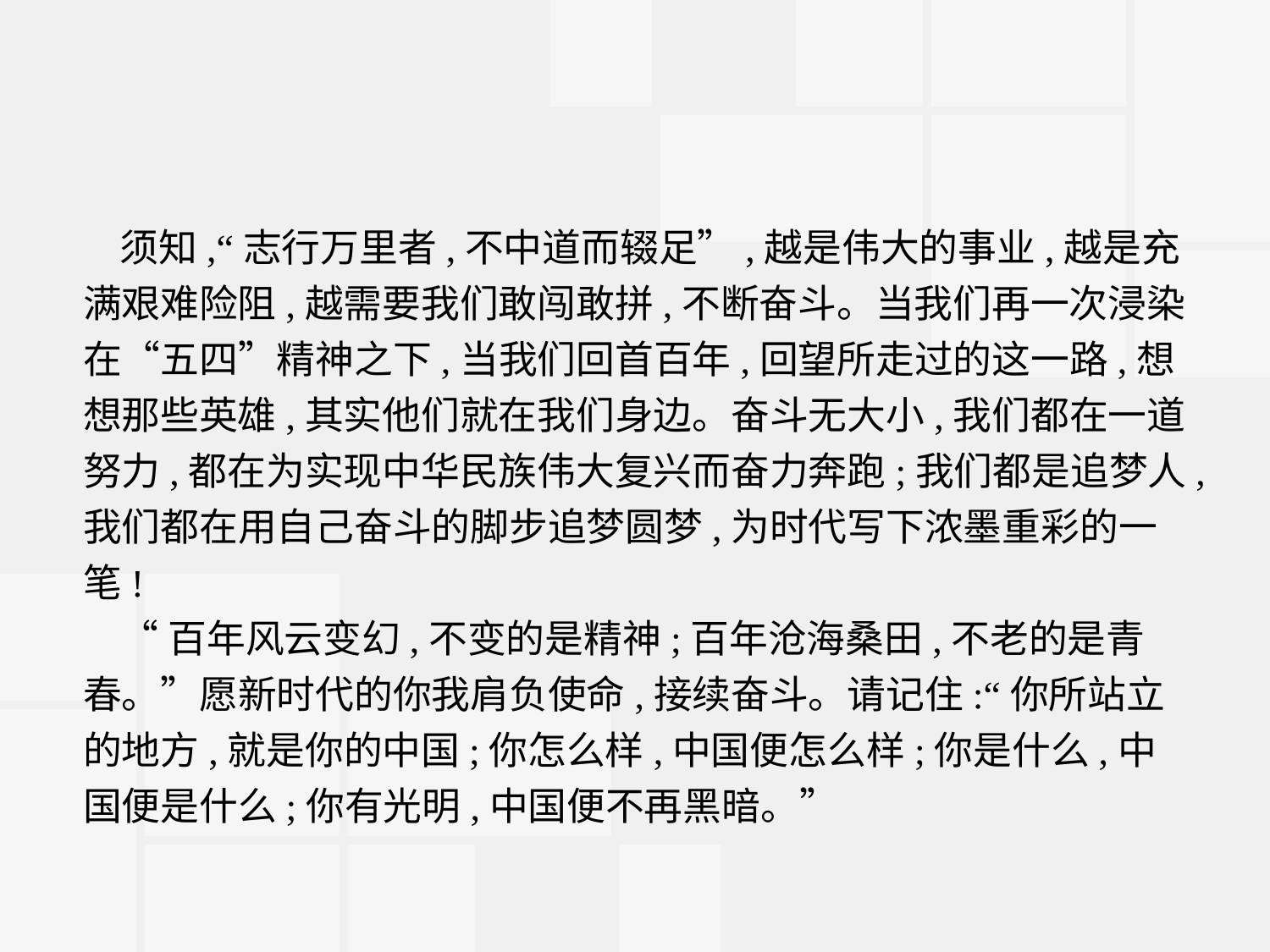

须知,“志行万里者,不中道而辍足”,越是伟大的事业,越是充满艰难险阻,越需要我们敢闯敢拼,不断奋斗。当我们再一次浸染在“五四”精神之下,当我们回首百年,回望所走过的这一路,想想那些英雄,其实他们就在我们身边。奋斗无大小,我们都在一道努力,都在为实现中华民族伟大复兴而奋力奔跑;我们都是追梦人,我们都在用自己奋斗的脚步追梦圆梦,为时代写下浓墨重彩的一笔!
“百年风云变幻,不变的是精神;百年沧海桑田,不老的是青春。”愿新时代的你我肩负使命,接续奋斗。请记住:“你所站立的地方,就是你的中国;你怎么样,中国便怎么样;你是什么,中国便是什么;你有光明,中国便不再黑暗。”